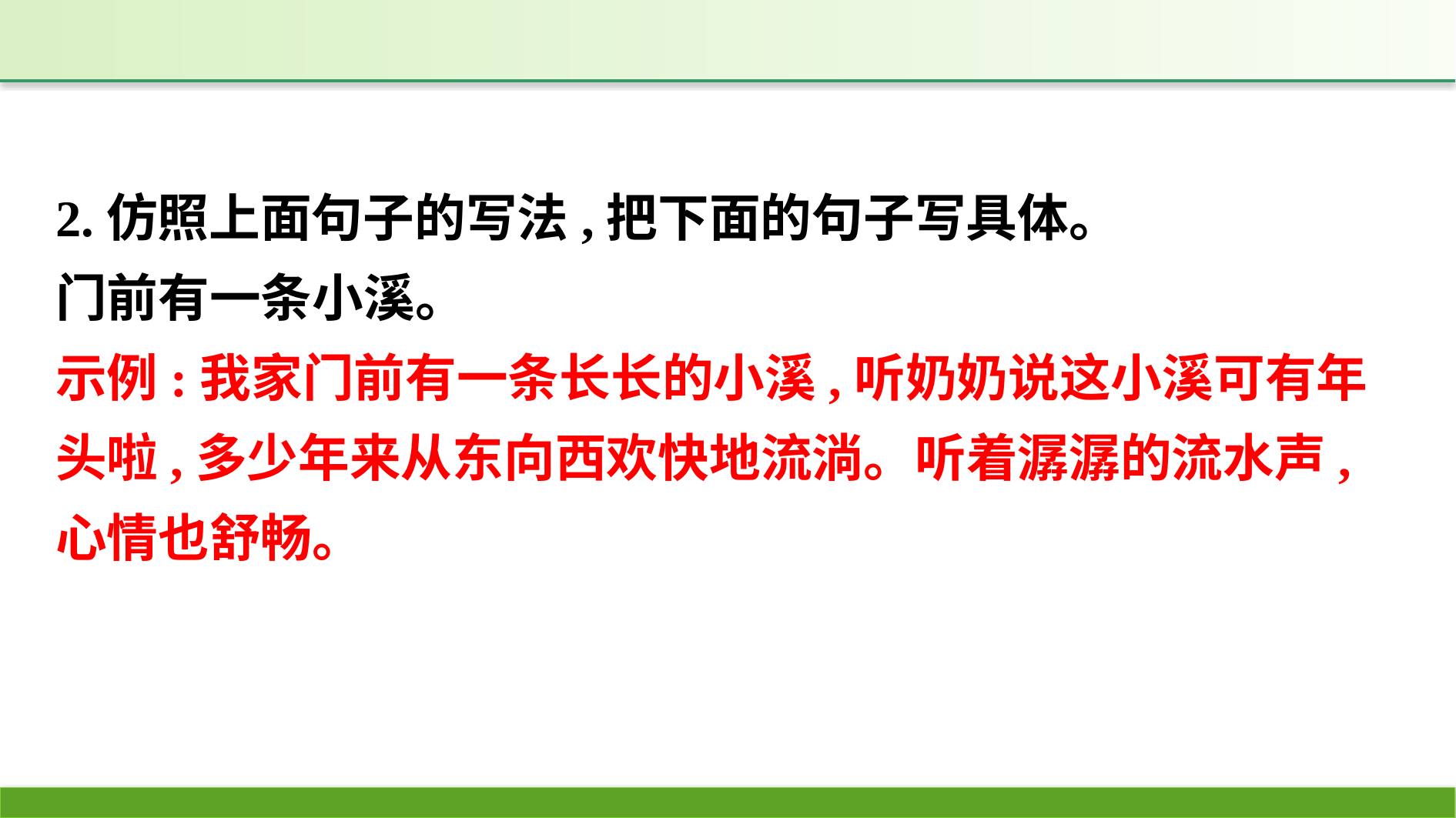

2.仿照上面句子的写法,把下面的句子写具体。
门前有一条小溪。
示例:我家门前有一条长长的小溪,听奶奶说这小溪可有年头啦,多少年来从东向西欢快地流淌。听着潺潺的流水声,心情也舒畅。